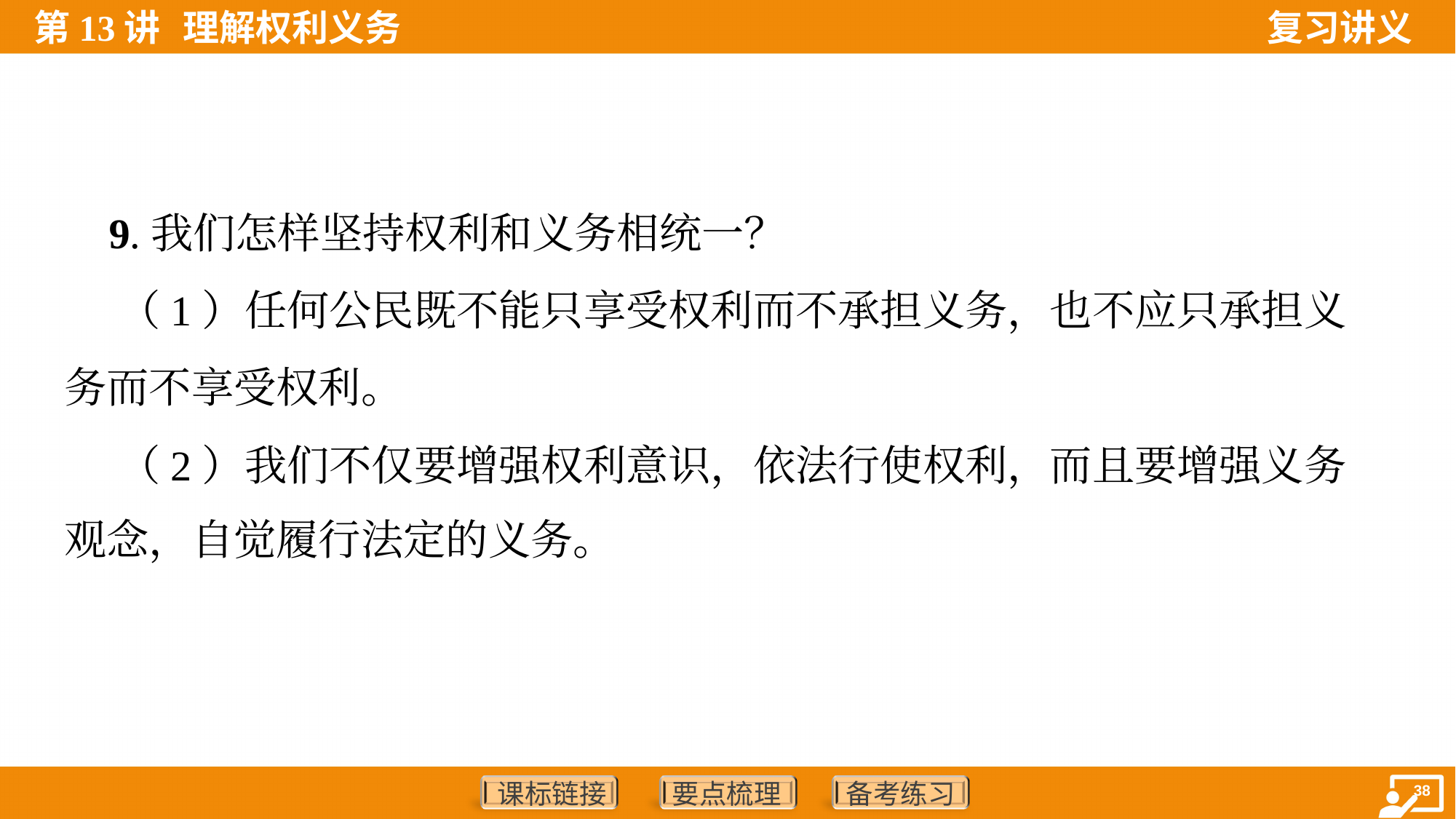

9.我们怎样坚持权利和义务相统一？
    （1）任何公民既不能只享受权利而不承担义务，也不应只承担义
务而不享受权利。
    （2）我们不仅要增强权利意识，依法行使权利，而且要增强义务
观念，自觉履行法定的义务。